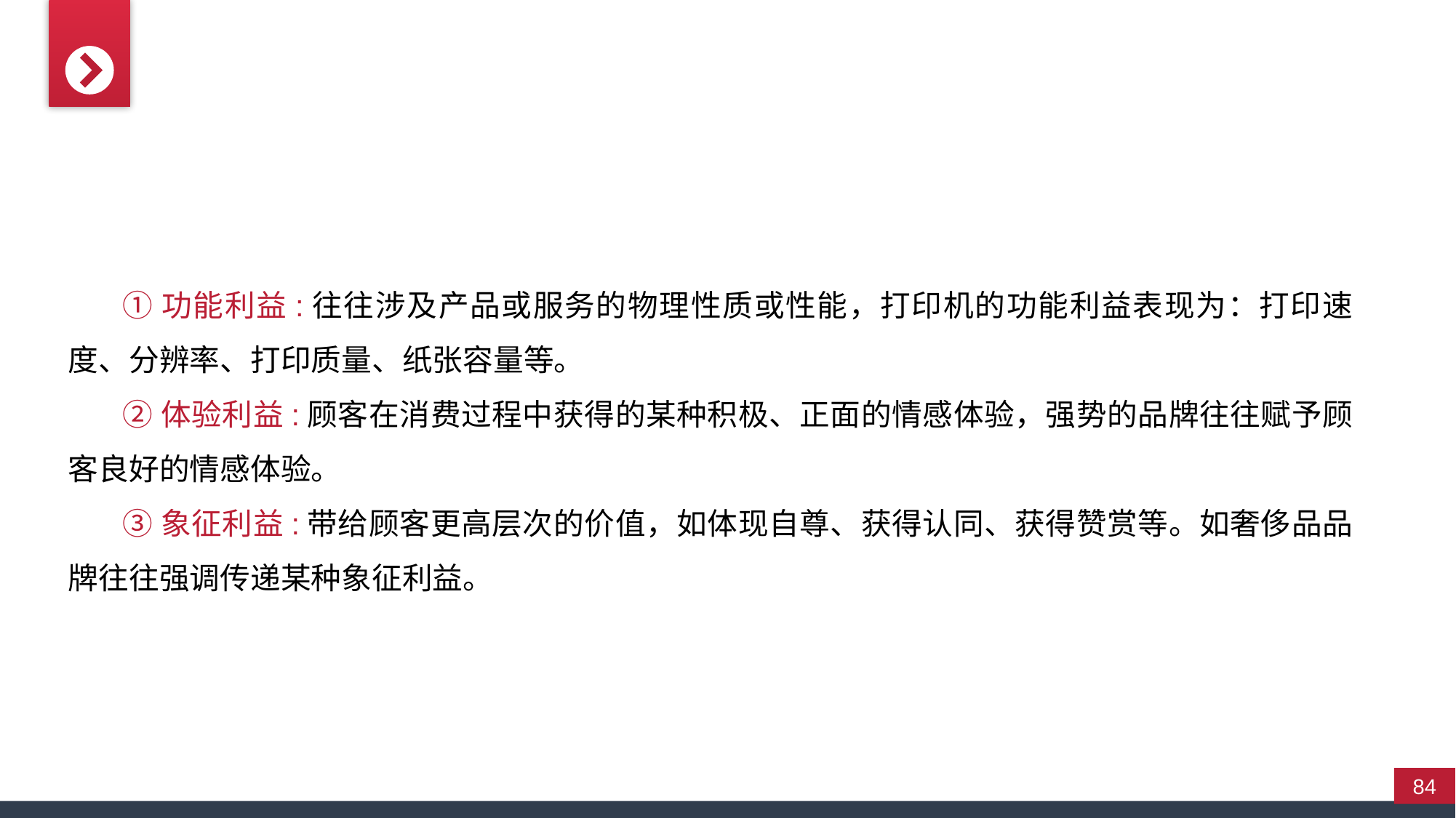

①功能利益:往往涉及产品或服务的物理性质或性能，打印机的功能利益表现为：打印速度、分辨率、打印质量、纸张容量等。
②体验利益:顾客在消费过程中获得的某种积极、正面的情感体验，强势的品牌往往赋予顾客良好的情感体验。
③象征利益:带给顾客更高层次的价值，如体现自尊、获得认同、获得赞赏等。如奢侈品品牌往往强调传递某种象征利益。